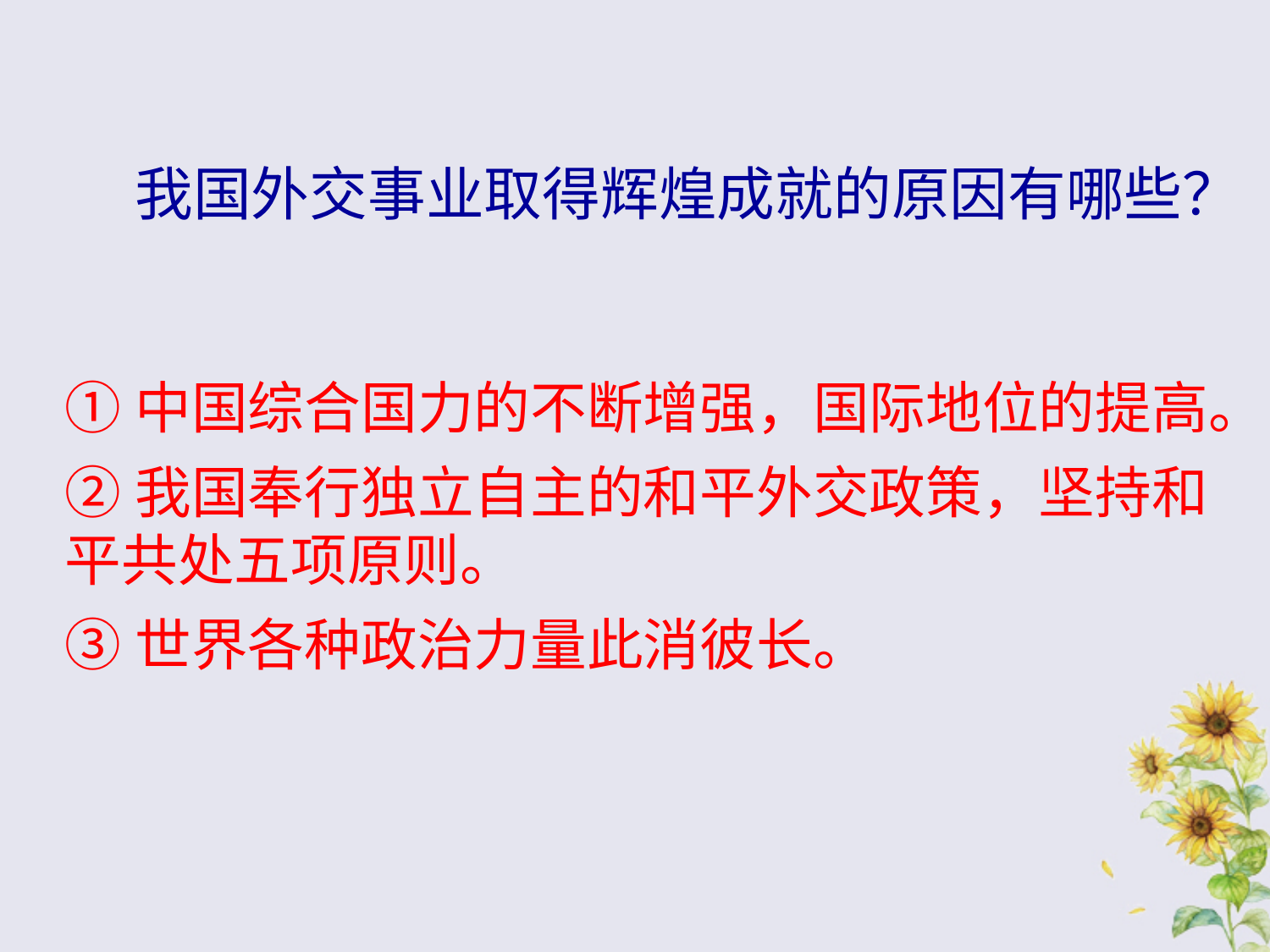

我国外交事业取得辉煌成就的原因有哪些？
①中国综合国力的不断增强，国际地位的提高。
②我国奉行独立自主的和平外交政策，坚持和平共处五项原则。
③世界各种政治力量此消彼长。